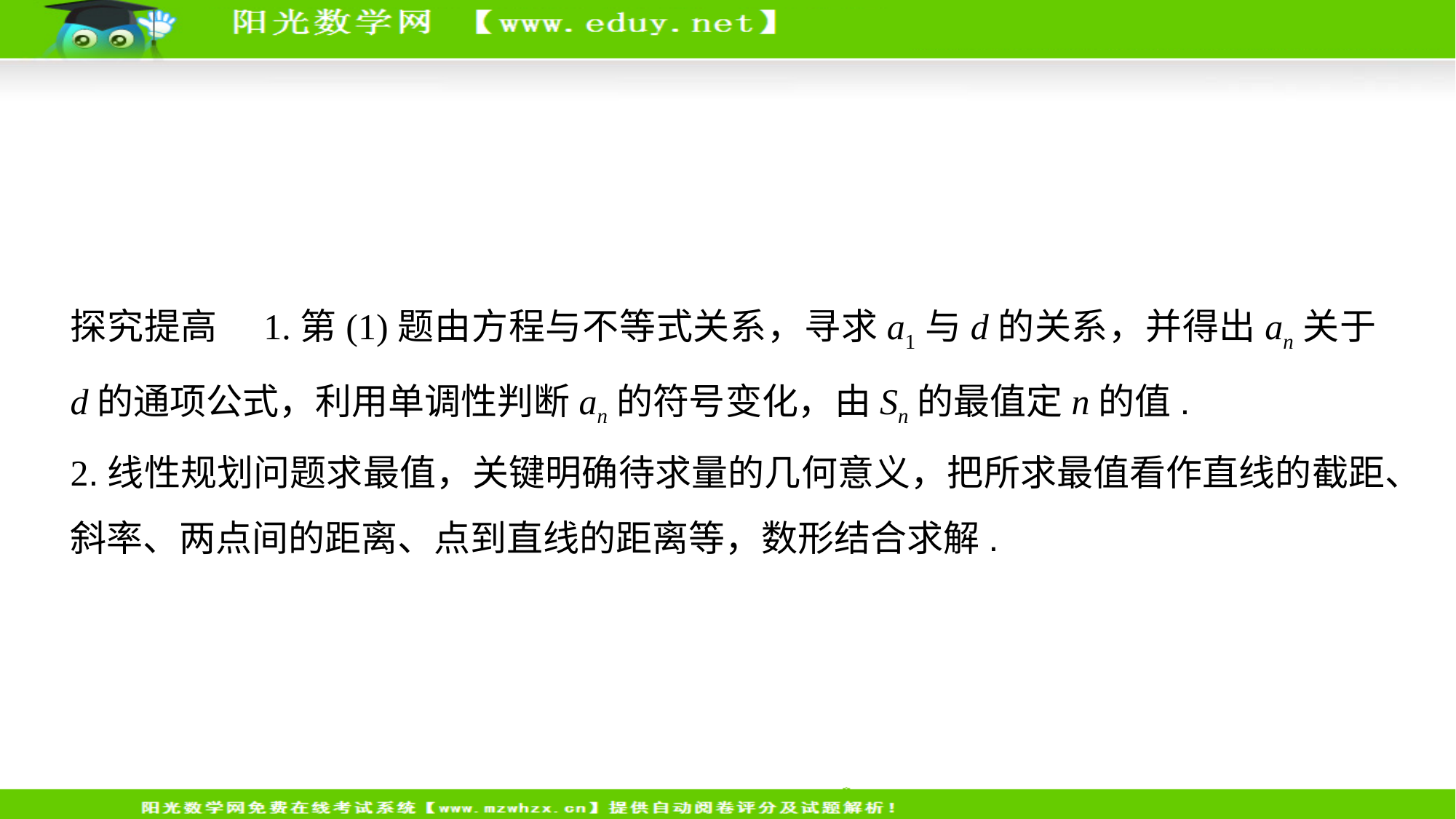

探究提高　1.第(1)题由方程与不等式关系，寻求a1与d的关系，并得出an关于d的通项公式，利用单调性判断an的符号变化，由Sn的最值定n的值.
2.线性规划问题求最值，关键明确待求量的几何意义，把所求最值看作直线的截距、斜率、两点间的距离、点到直线的距离等，数形结合求解.